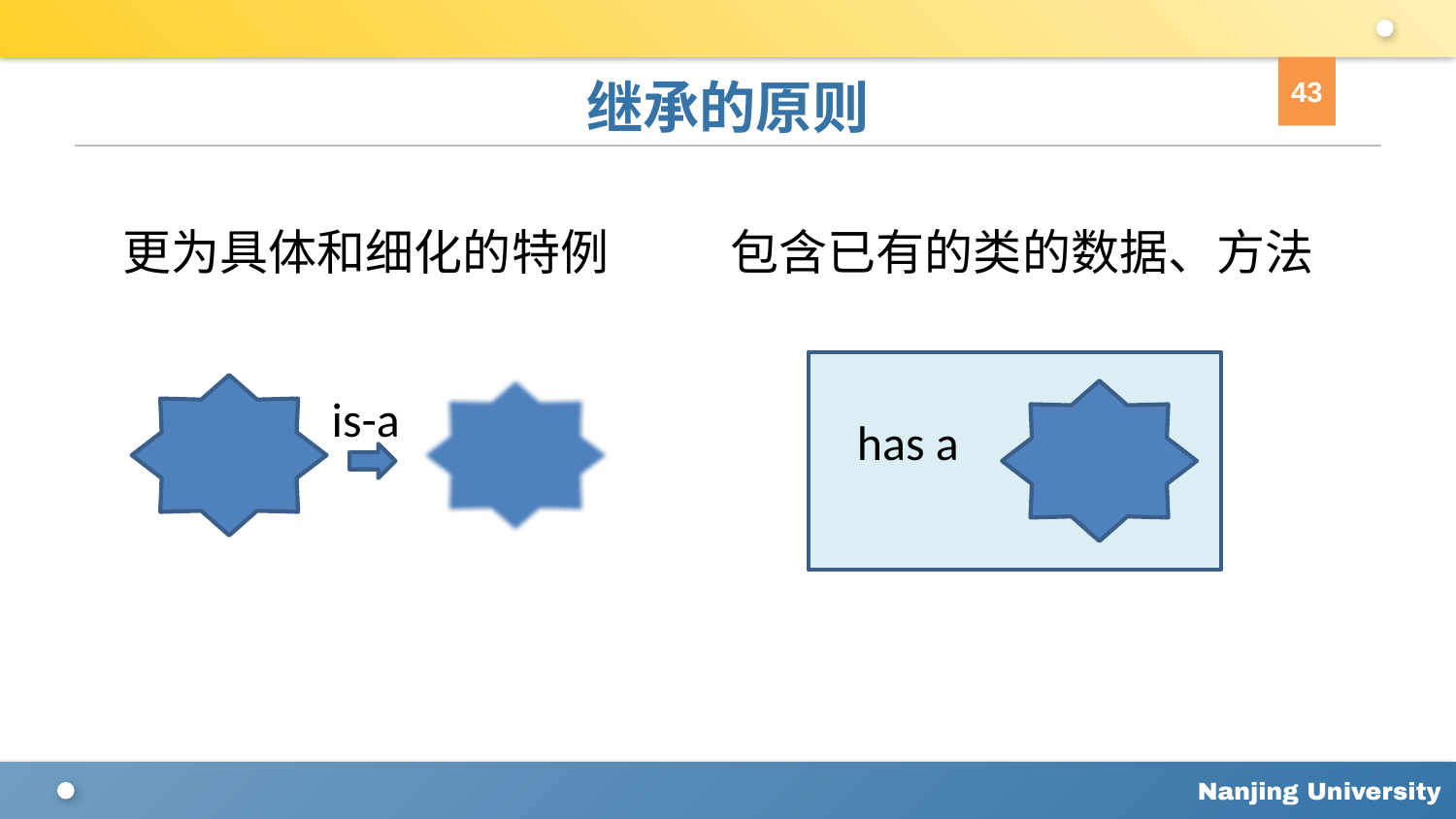

43
# 继承的原则
更为具体和细化的特例
包含已有的类的数据、方法

is-a
has a